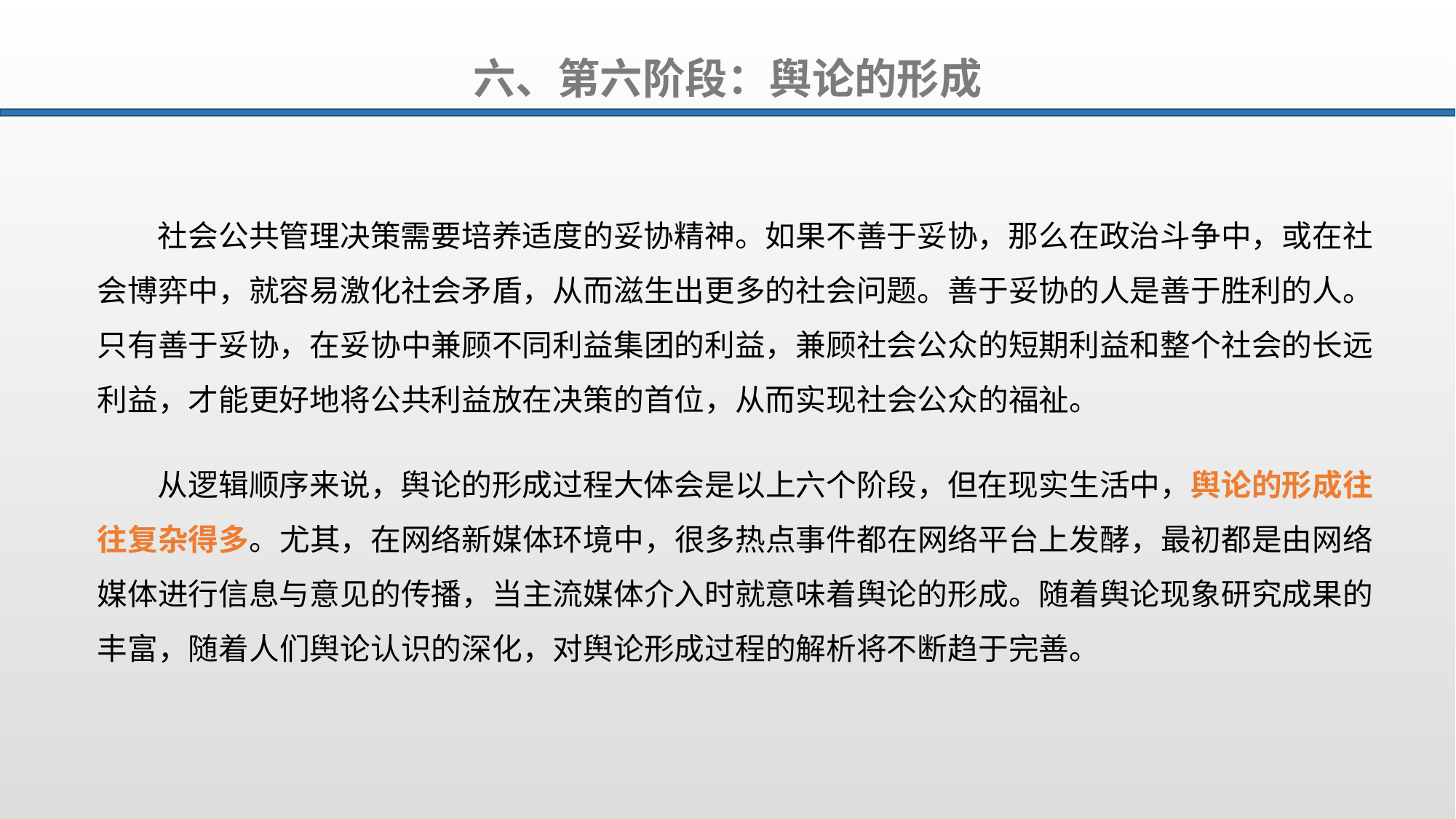

六、第六阶段：舆论的形成

社会公共管理决策需要培养适度的妥协精神。如果不善于妥协，那么在政治斗争中，或在社会博弈中，就容易激化社会矛盾，从而滋生出更多的社会问题。善于妥协的人是善于胜利的人。只有善于妥协，在妥协中兼顾不同利益集团的利益，兼顾社会公众的短期利益和整个社会的长远利益，才能更好地将公共利益放在决策的首位，从而实现社会公众的福祉。
从逻辑顺序来说，舆论的形成过程大体会是以上六个阶段，但在现实生活中，舆论的形成往往复杂得多。尤其，在网络新媒体环境中，很多热点事件都在网络平台上发酵，最初都是由网络媒体进行信息与意见的传播，当主流媒体介入时就意味着舆论的形成。随着舆论现象研究成果的丰富，随着人们舆论认识的深化，对舆论形成过程的解析将不断趋于完善。